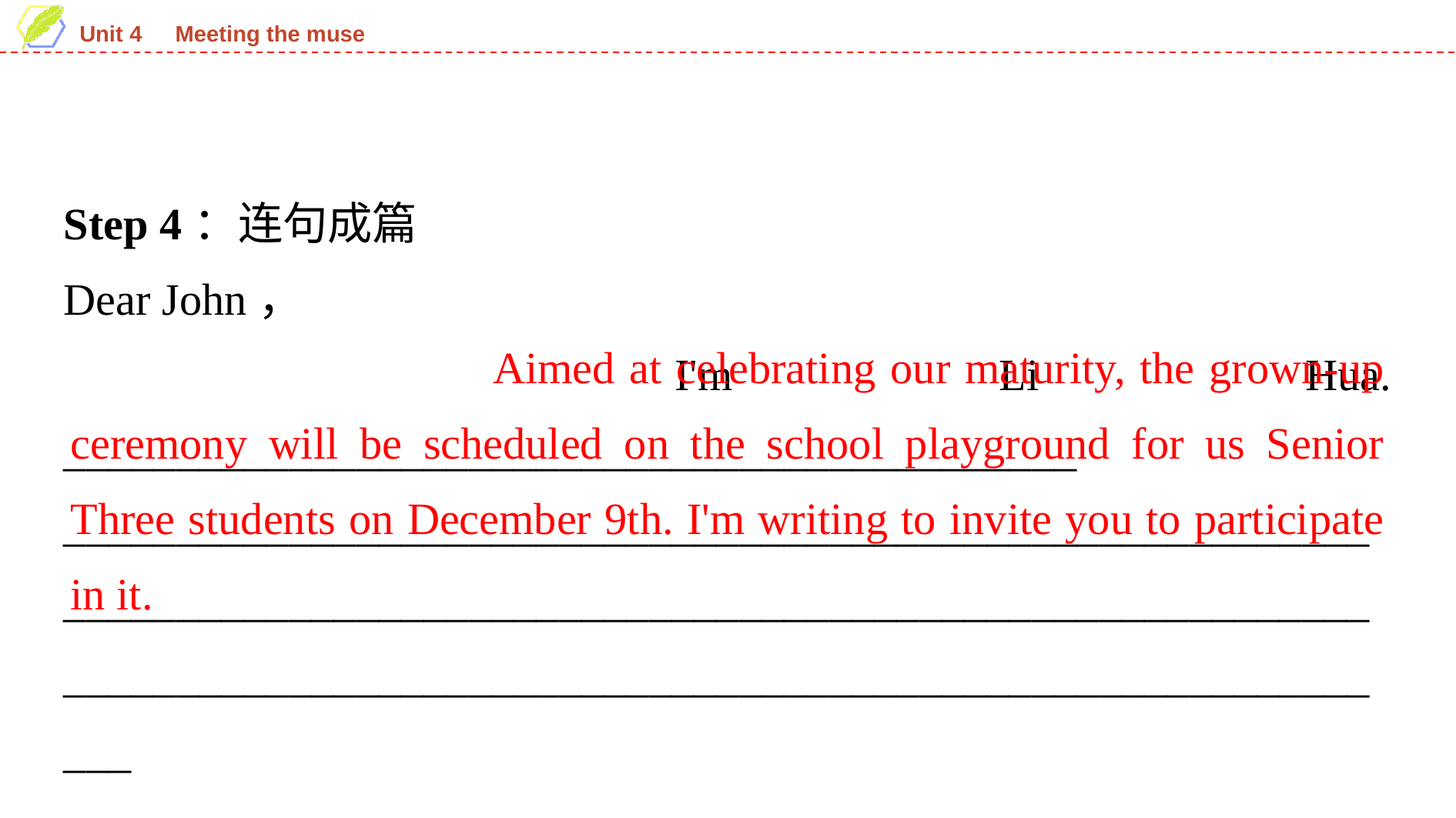

Step 4：连句成篇
Dear John，
　　I'm Li Hua. _____________________________________________
_________________________________________________________________________________________________________________________________________________________________________________
                             Aimed at celebrating our maturity, the grown-up ceremony will be scheduled on the school playground for us Senior Three students on December 9th. I'm writing to invite you to participate in it.